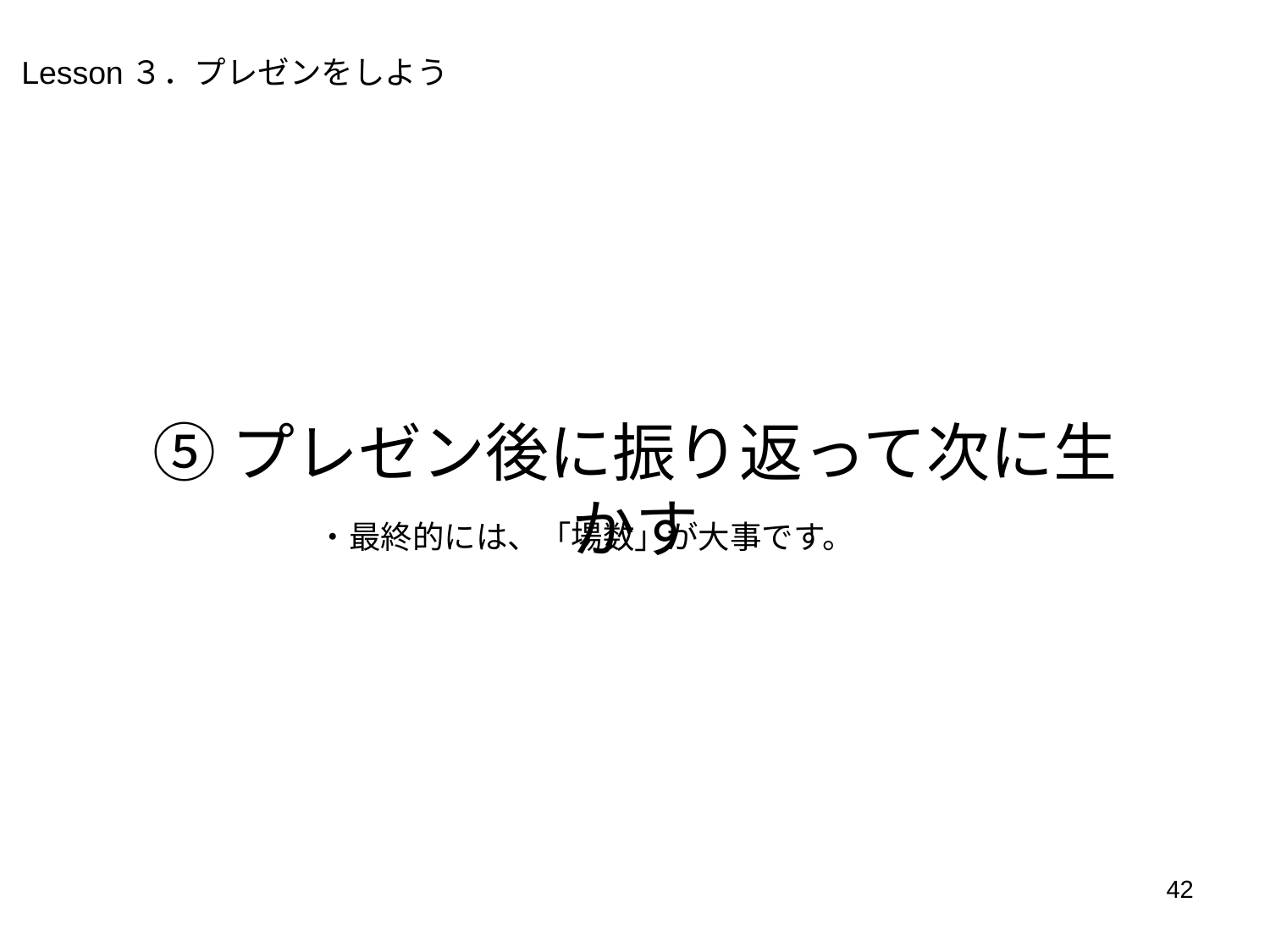

Lesson３．プレゼンをしよう
⑤プレゼン後に振り返って次に生かす

・最終的には、「場数」が大事です。
42